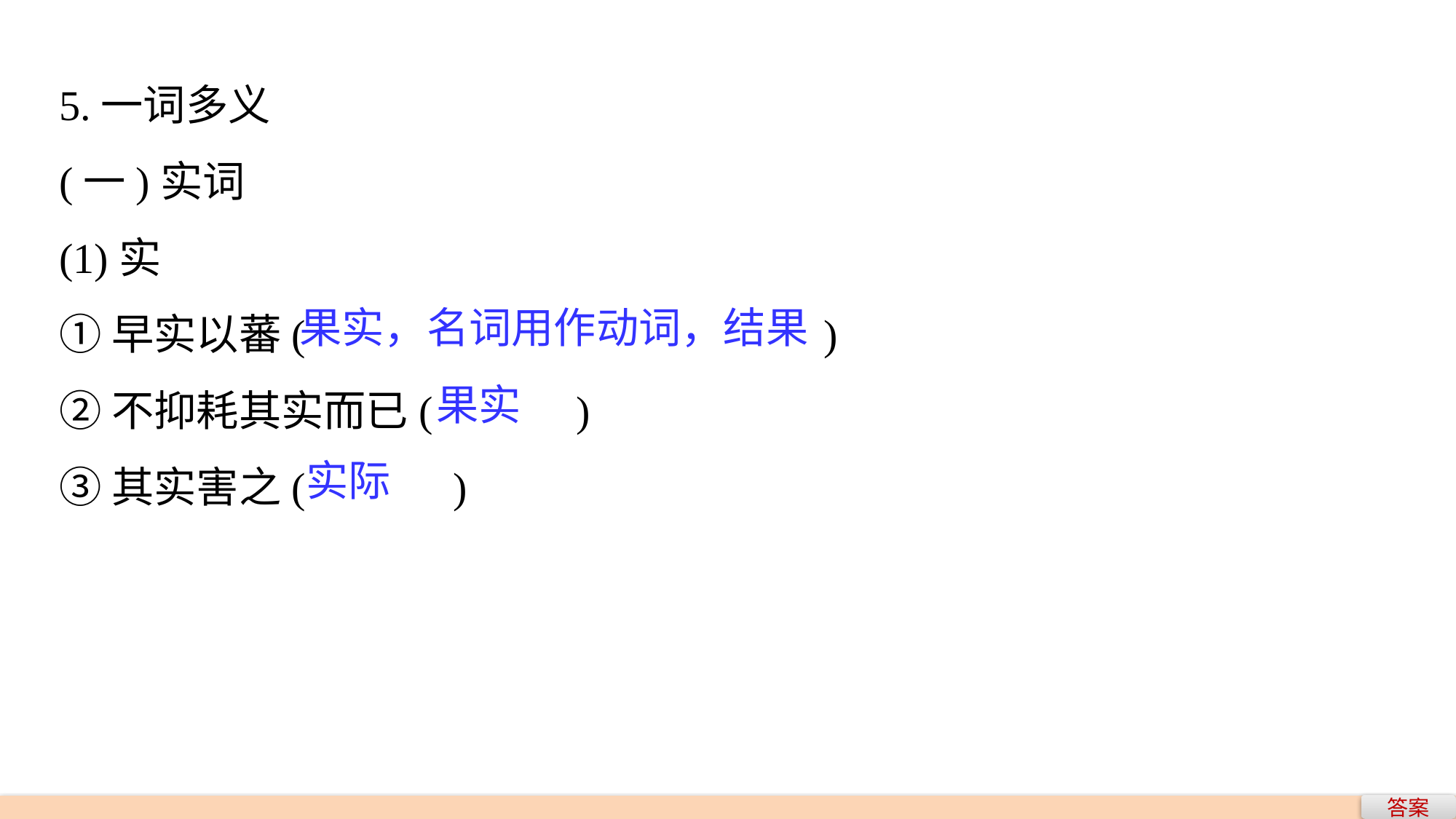

5.一词多义
(一)实词
(1)实
①早实以蕃(　　　			　	)
②不抑耗其实而已(　　    )
③其实害之(　　　)
果实，名词用作动词，结果
果实
实际
答案